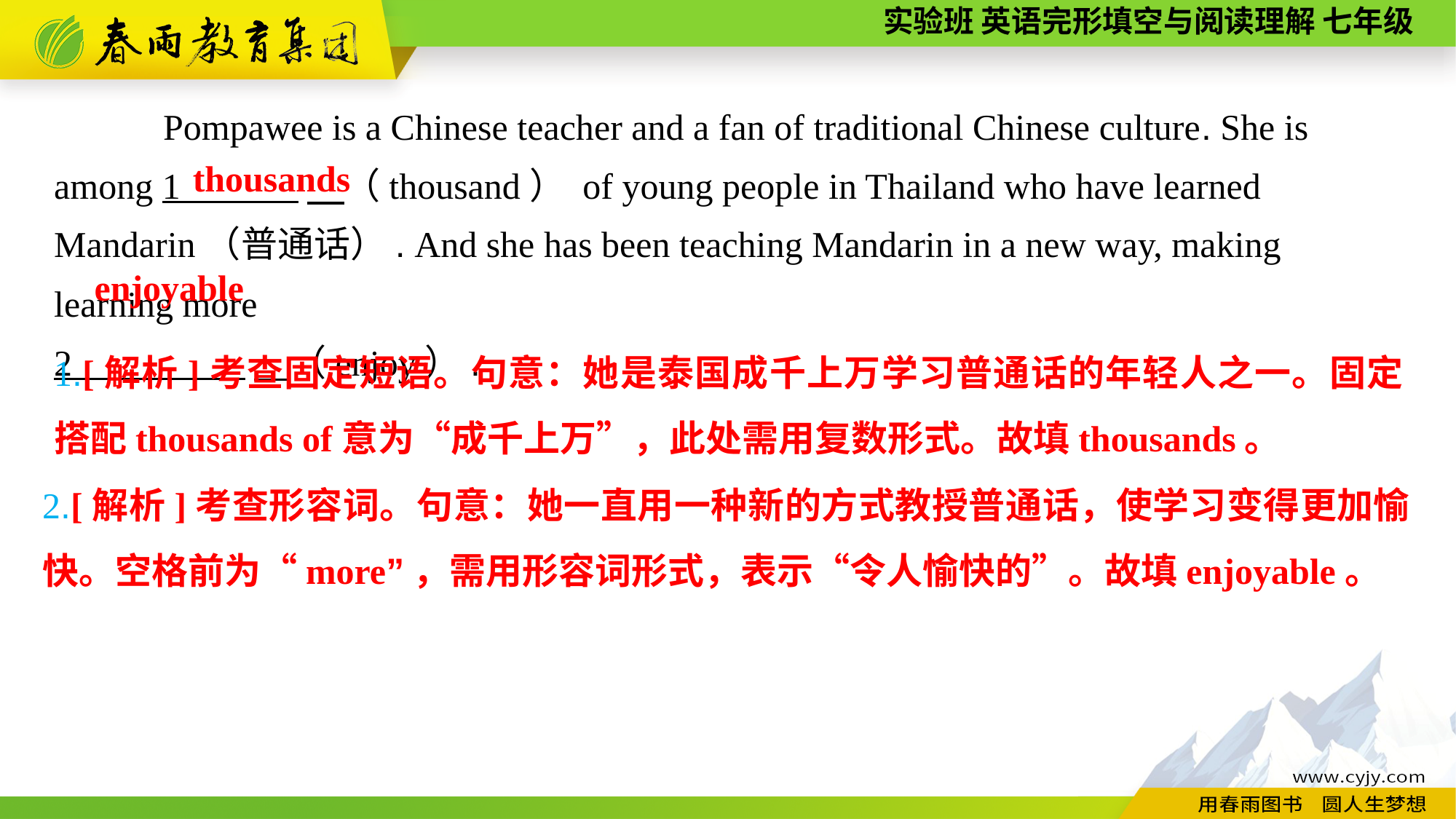

Pompawee is a Chinese teacher and a fan of traditional Chinese culture. She is among 1             　（thousand） of young people in Thailand who have learned Mandarin（普通话）. And she has been teaching Mandarin in a new way, making learning more
2                   　（enjoy）.
thousands
enjoyable
1.[解析]考查固定短语。句意：她是泰国成千上万学习普通话的年轻人之一。固定搭配thousands of意为“成千上万”，此处需用复数形式。故填thousands。
2.[解析]考查形容词。句意：她一直用一种新的方式教授普通话，使学习变得更加愉快。空格前为“more”，需用形容词形式，表示“令人愉快的”。故填enjoyable。